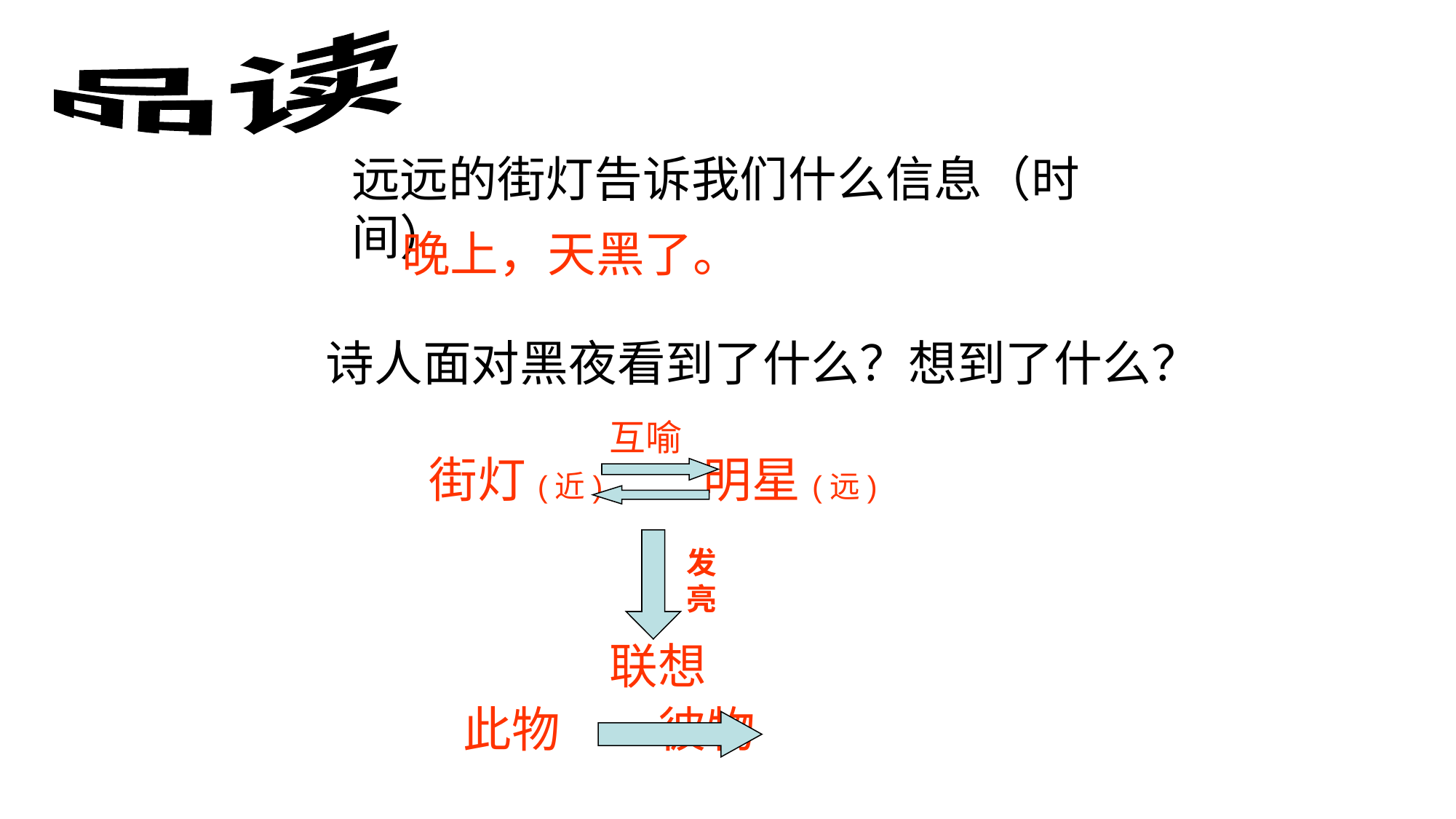

品读
远远的街灯告诉我们什么信息（时间）
晚上，天黑了。
诗人面对黑夜看到了什么？想到了什么？
互喻
街灯(近)         明星(远)

联想
发亮
此物         彼物